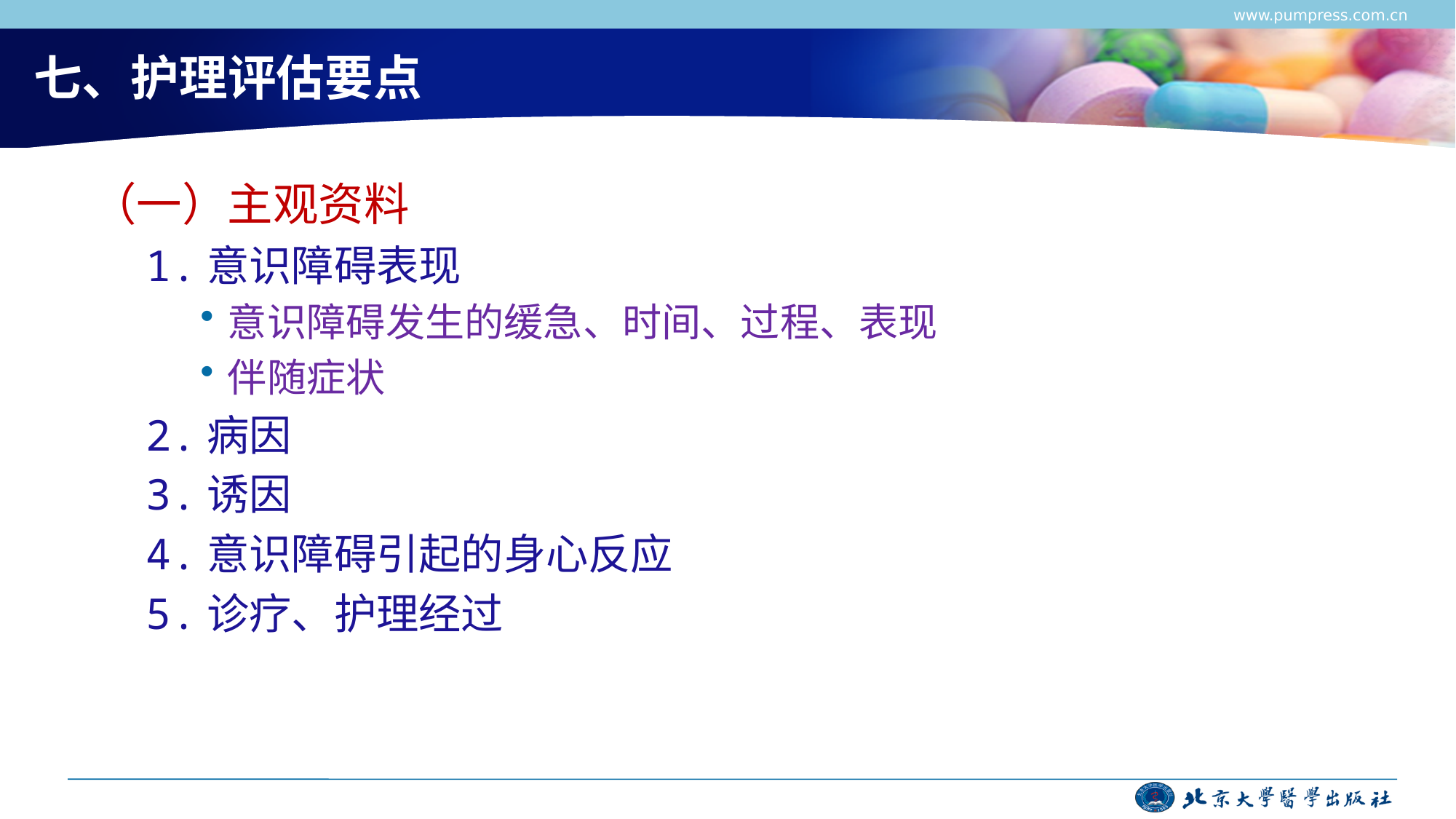

www.pumpress.com.cn
# 七、护理评估要点
（一）主观资料
1.意识障碍表现
意识障碍发生的缓急、时间、过程、表现
伴随症状
2.病因
3.诱因
4.意识障碍引起的身心反应
5.诊疗、护理经过